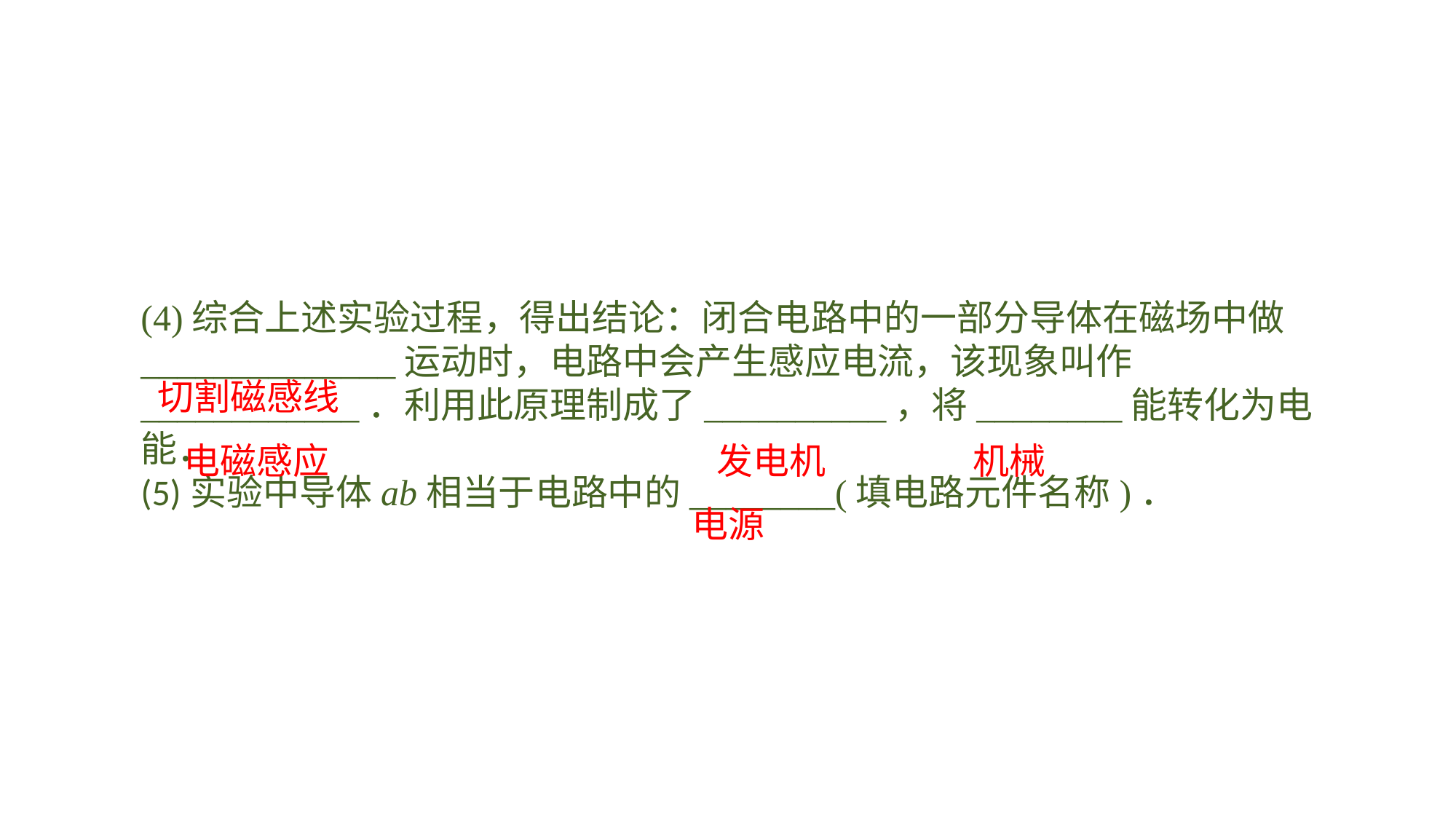

(4)综合上述实验过程，得出结论：闭合电路中的一部分导体在磁场中做______________运动时，电路中会产生感应电流，该现象叫作____________．利用此原理制成了__________，将________能转化为电能．(5)实验中导体ab相当于电路中的________(填电路元件名称)．
切割磁感线
发电机
机械
电磁感应
电源